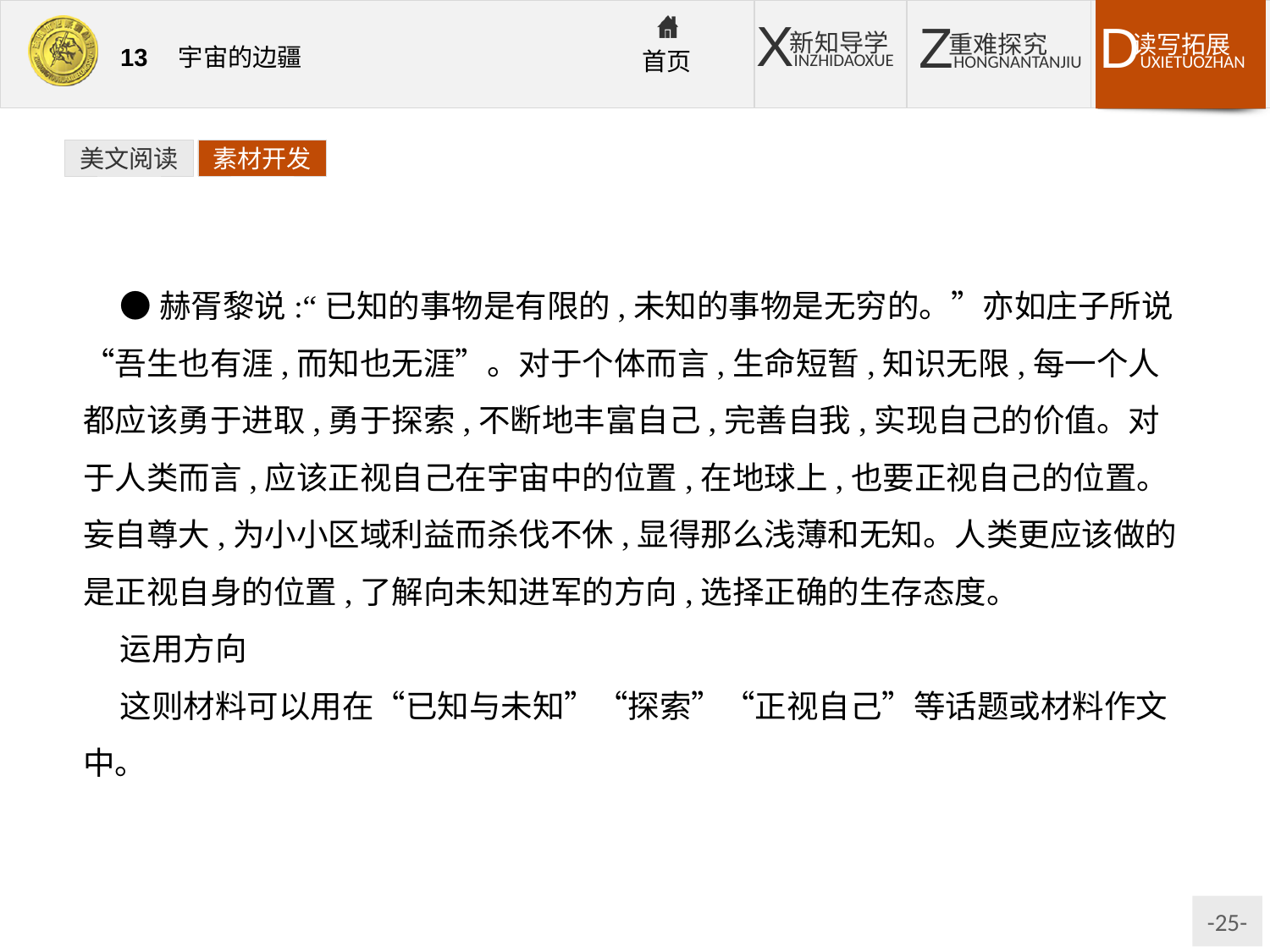

美文阅读
素材开发
●赫胥黎说:“已知的事物是有限的,未知的事物是无穷的。”亦如庄子所说“吾生也有涯,而知也无涯”。对于个体而言,生命短暂,知识无限,每一个人都应该勇于进取,勇于探索,不断地丰富自己,完善自我,实现自己的价值。对于人类而言,应该正视自己在宇宙中的位置,在地球上,也要正视自己的位置。妄自尊大,为小小区域利益而杀伐不休,显得那么浅薄和无知。人类更应该做的是正视自身的位置,了解向未知进军的方向,选择正确的生存态度。
运用方向
这则材料可以用在“已知与未知”“探索”“正视自己”等话题或材料作文中。